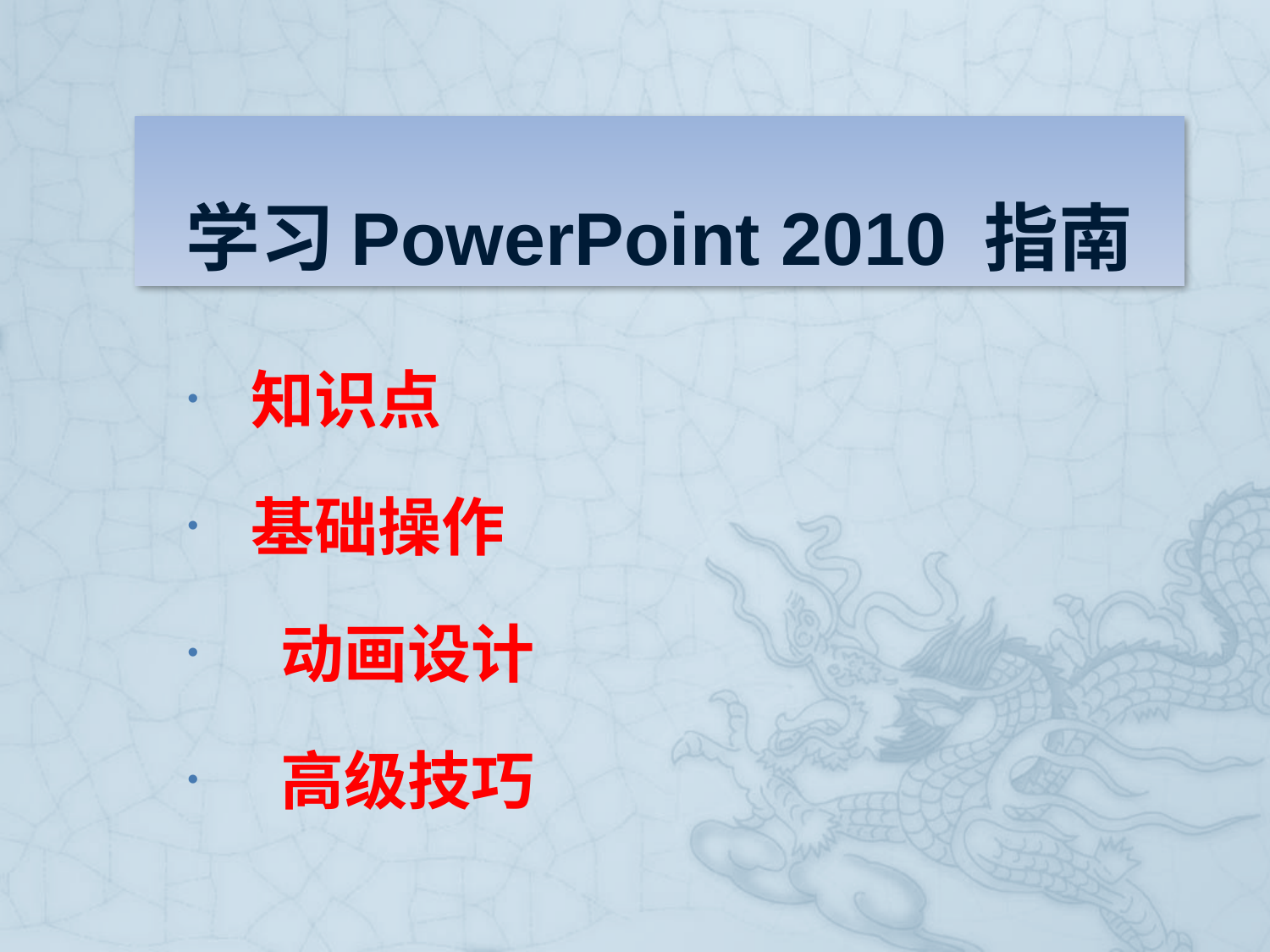

# 学习PowerPoint 2010 指南
知识点
基础操作
 动画设计
 高级技巧